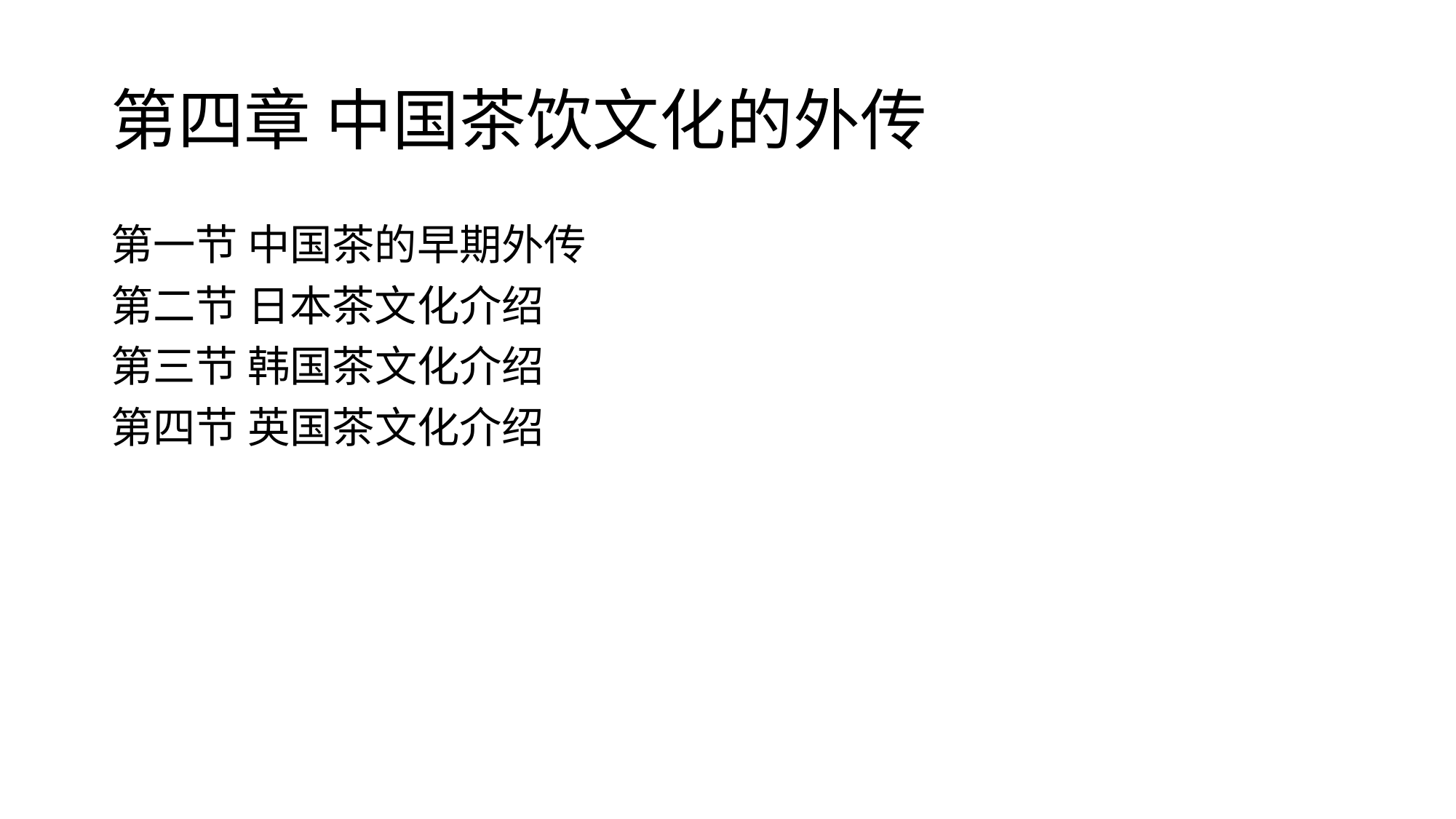

# 第四章 中国茶饮文化的外传
第一节 中国茶的早期外传
第二节 日本茶文化介绍
第三节 韩国茶文化介绍
第四节 英国茶文化介绍